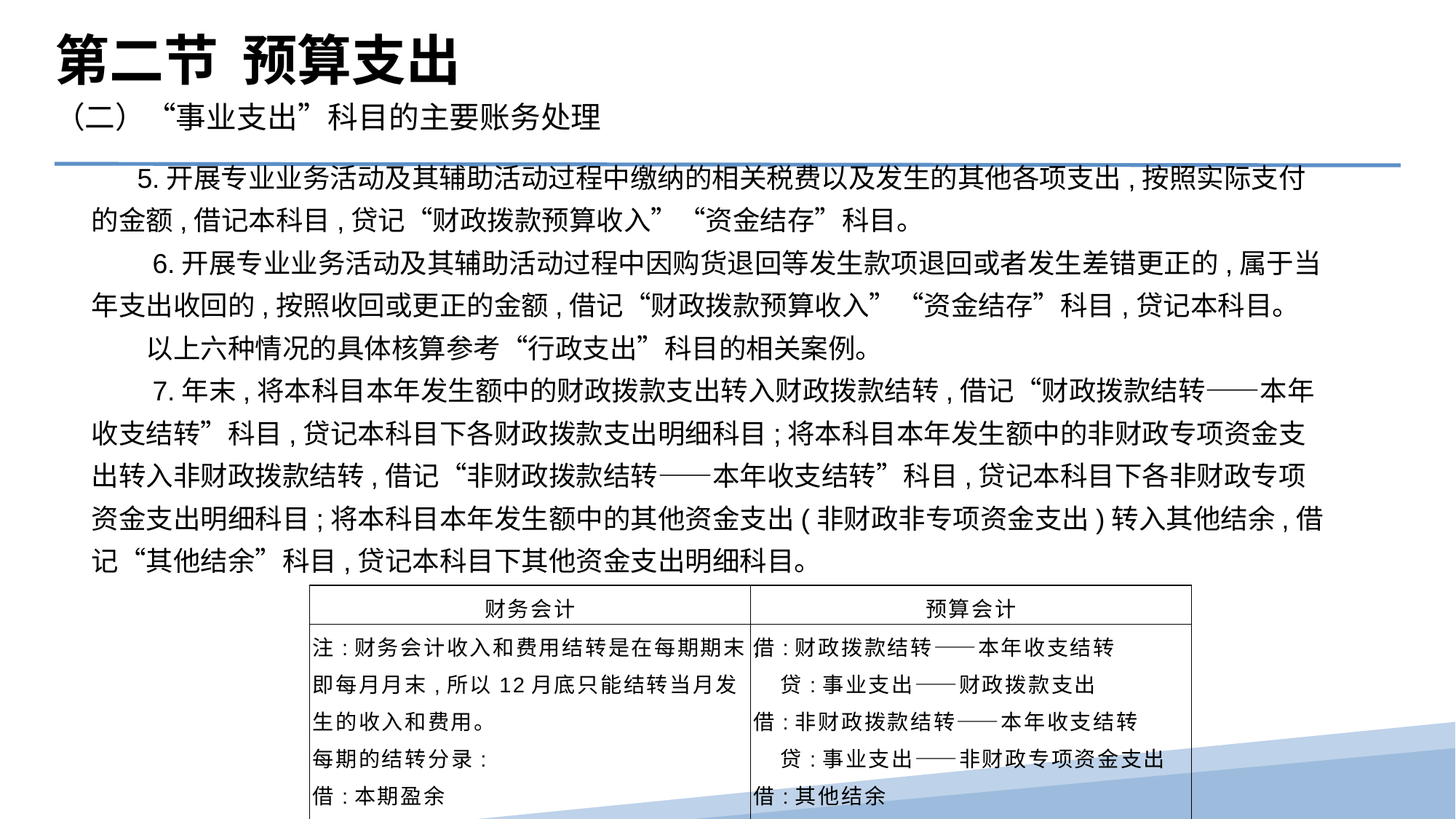

第二节  预算支出
（二）“事业支出”科目的主要账务处理
      5.开展专业业务活动及其辅助活动过程中缴纳的相关税费以及发生的其他各项支出,按照实际支付的金额,借记本科目,贷记“财政拨款预算收入”“资金结存”科目。
　　6.开展专业业务活动及其辅助活动过程中因购货退回等发生款项退回或者发生差错更正的,属于当年支出收回的,按照收回或更正的金额,借记“财政拨款预算收入”“资金结存”科目,贷记本科目。
　　以上六种情况的具体核算参考“行政支出”科目的相关案例。
　　7.年末,将本科目本年发生额中的财政拨款支出转入财政拨款结转,借记“财政拨款结转——本年收支结转”科目,贷记本科目下各财政拨款支出明细科目;将本科目本年发生额中的非财政专项资金支出转入非财政拨款结转,借记“非财政拨款结转——本年收支结转”科目,贷记本科目下各非财政专项资金支出明细科目;将本科目本年发生额中的其他资金支出(非财政非专项资金支出)转入其他结余,借记“其他结余”科目,贷记本科目下其他资金支出明细科目。

| 财务会计 | 预算会计 |
| --- | --- |
| 注:财务会计收入和费用结转是在每期期末,即每月月末,所以12月底只能结转当月发生的收入和费用。 每期的结转分录: 借:本期盈余 贷:业务活动费用/单位管理费用 | 借:财政拨款结转——本年收支结转 贷:事业支出——财政拨款支出 借:非财政拨款结转——本年收支结转 贷:事业支出——非财政专项资金支出 借:其他结余 贷:事业支出——其他资金支出 |